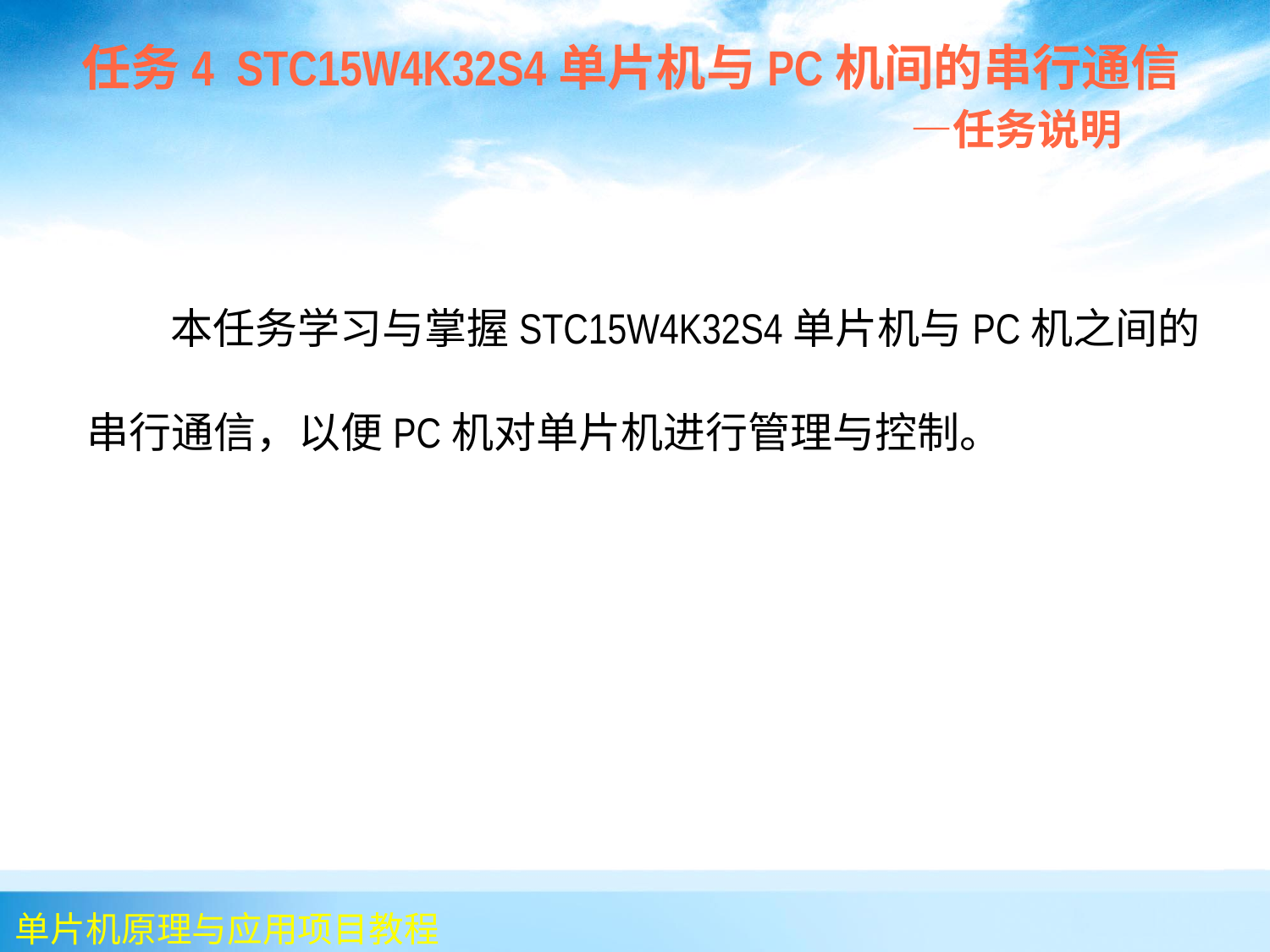

本任务学习与掌握STC15W4K32S4单片机与PC机之间的串行通信，以便PC机对单片机进行管理与控制。
   任务4  STC15W4K32S4单片机与PC机间的串行通信
                                                                              —任务说明